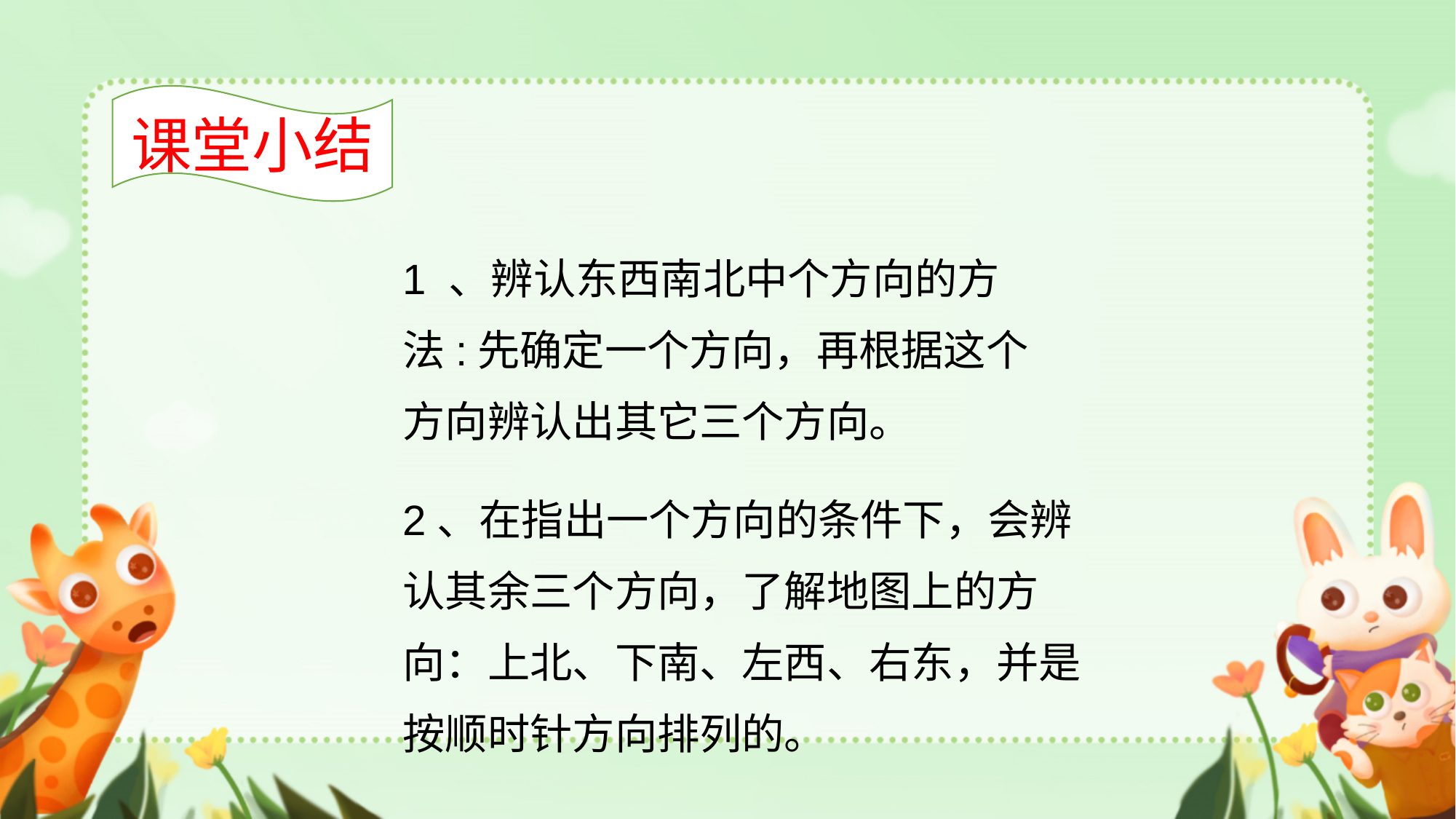

课堂小结
1 、辨认东西南北中个方向的方法:先确定一个方向，再根据这个方向辨认出其它三个方向。
2、在指出一个方向的条件下，会辨认其余三个方向，了解地图上的方向：上北、下南、左西、右东，并是按顺时针方向排列的。